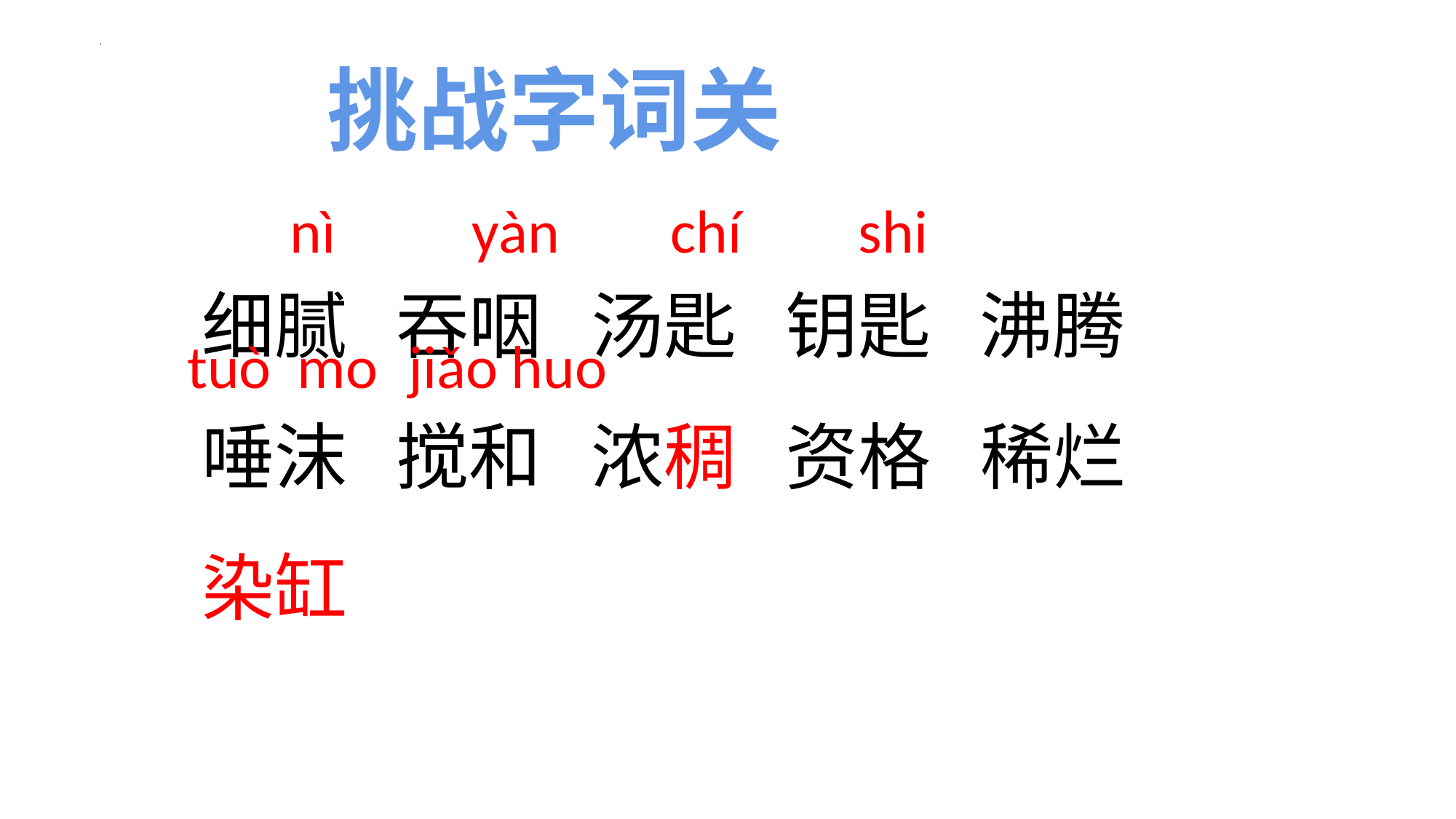

挑战字词关
nì
yàn
chí
shi
细腻   吞咽   汤匙   钥匙   沸腾
唾沫   搅和   浓稠   资格   稀烂
染缸
tuò
mo
jiǎo
huo